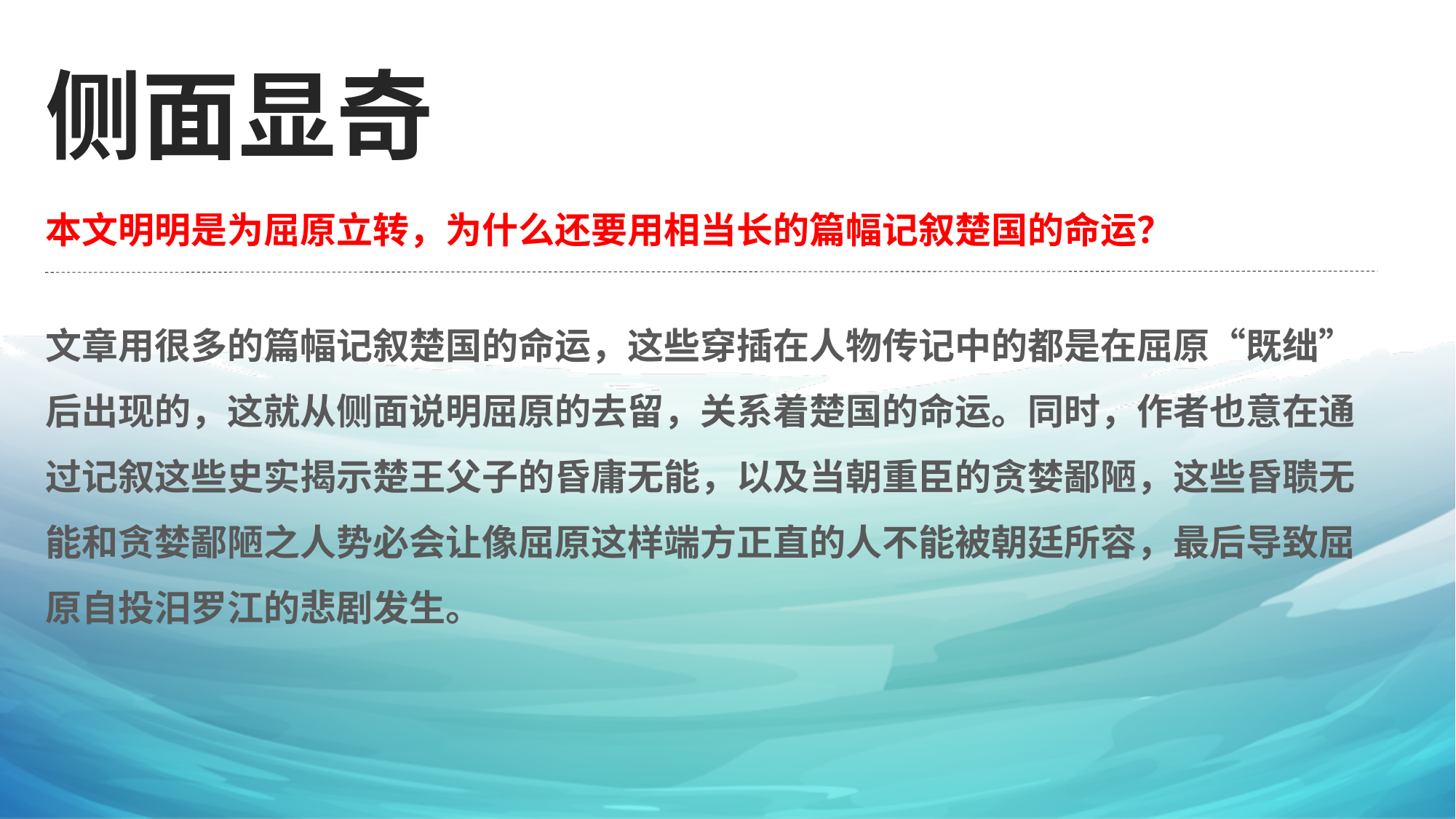

侧面显奇
本文明明是为屈原立转，为什么还要用相当长的篇幅记叙楚国的命运？
文章用很多的篇幅记叙楚国的命运，这些穿插在人物传记中的都是在屈原“既绌”后出现的，这就从侧面说明屈原的去留，关系着楚国的命运。同时，作者也意在通过记叙这些史实揭示楚王父子的昏庸无能，以及当朝重臣的贪婪鄙陋，这些昏聩无能和贪婪鄙陋之人势必会让像屈原这样端方正直的人不能被朝廷所容，最后导致屈原自投汨罗江的悲剧发生。